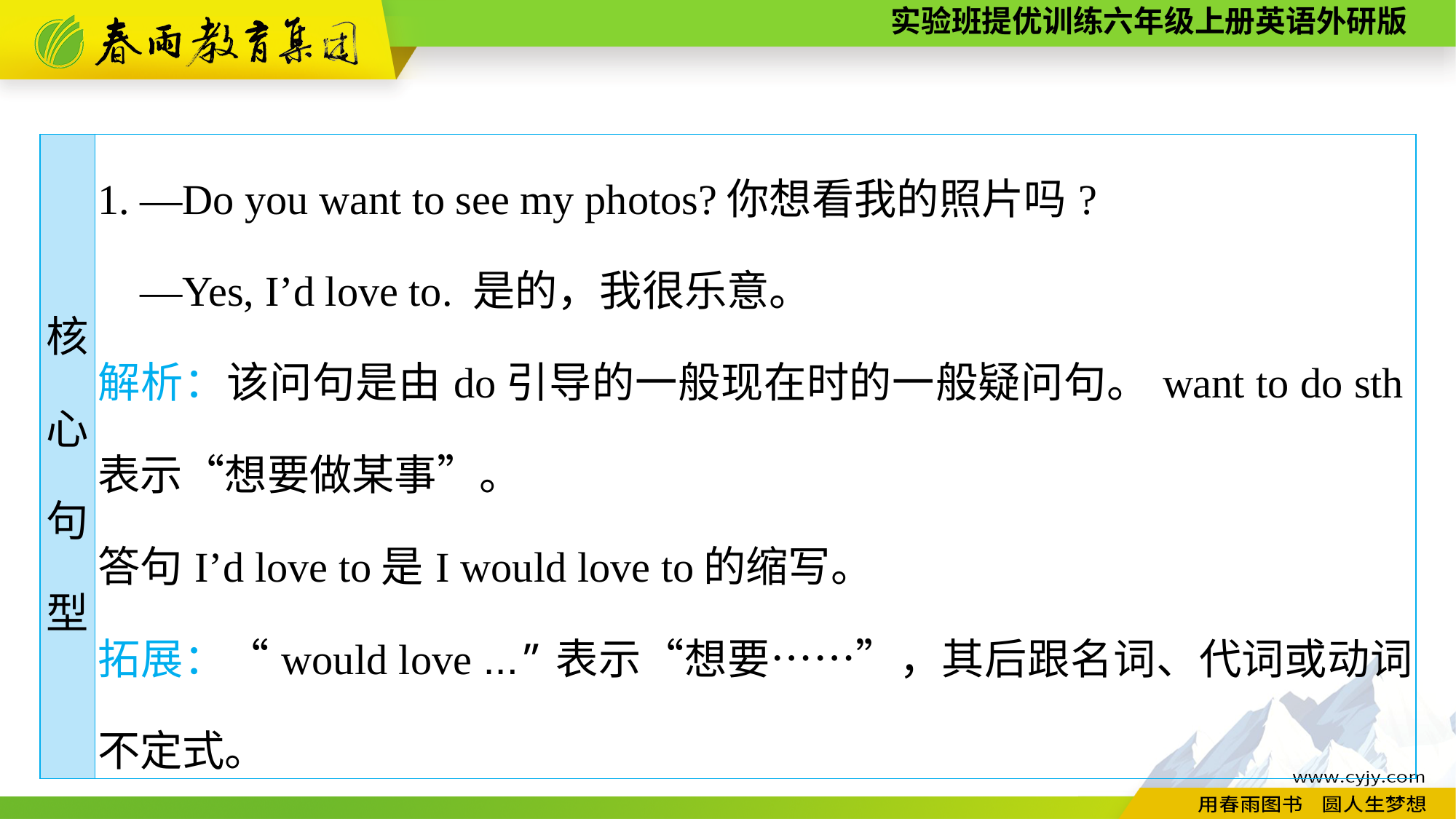

| 核 心 句 型 | 1. —Do you want to see my photos?你想看我的照片吗? —Yes, I’d love to. 是的，我很乐意。 解析：该问句是由do引导的一般现在时的一般疑问句。want to do sth表示“想要做某事”。 答句I’d love to是I would love to的缩写。 拓展：“would love ...”表示“想要……”，其后跟名词、代词或动词不定式。 |
| --- | --- |